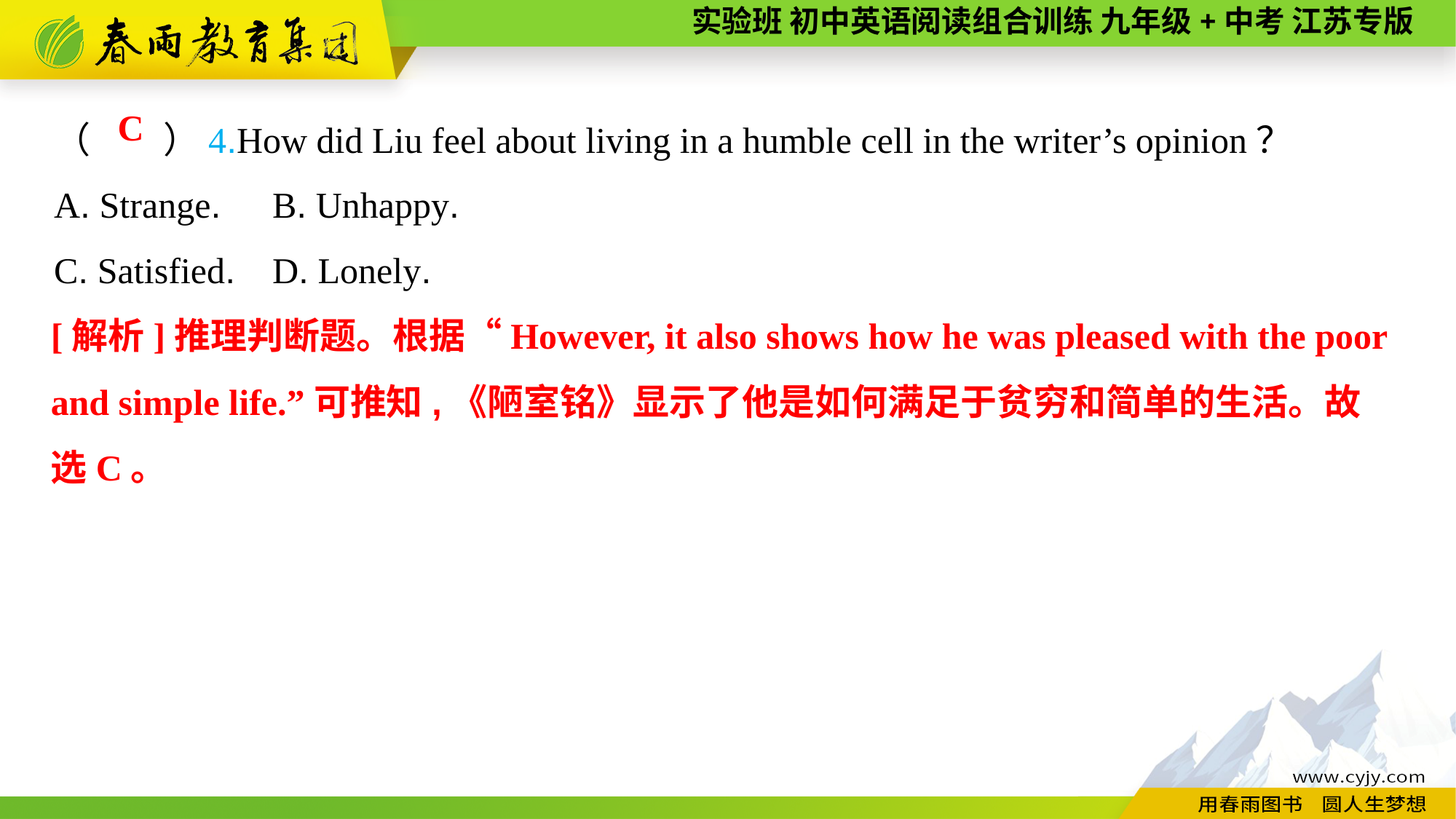

（　　）4.How did Liu feel about living in a humble cell in the writer’s opinion？
A. Strange.	B. Unhappy.
C. Satisfied.	D. Lonely.
C
[解析]推理判断题。根据“However, it also shows how he was pleased with the poor and simple life.”可推知,《陋室铭》显示了他是如何满足于贫穷和简单的生活。故
选C。